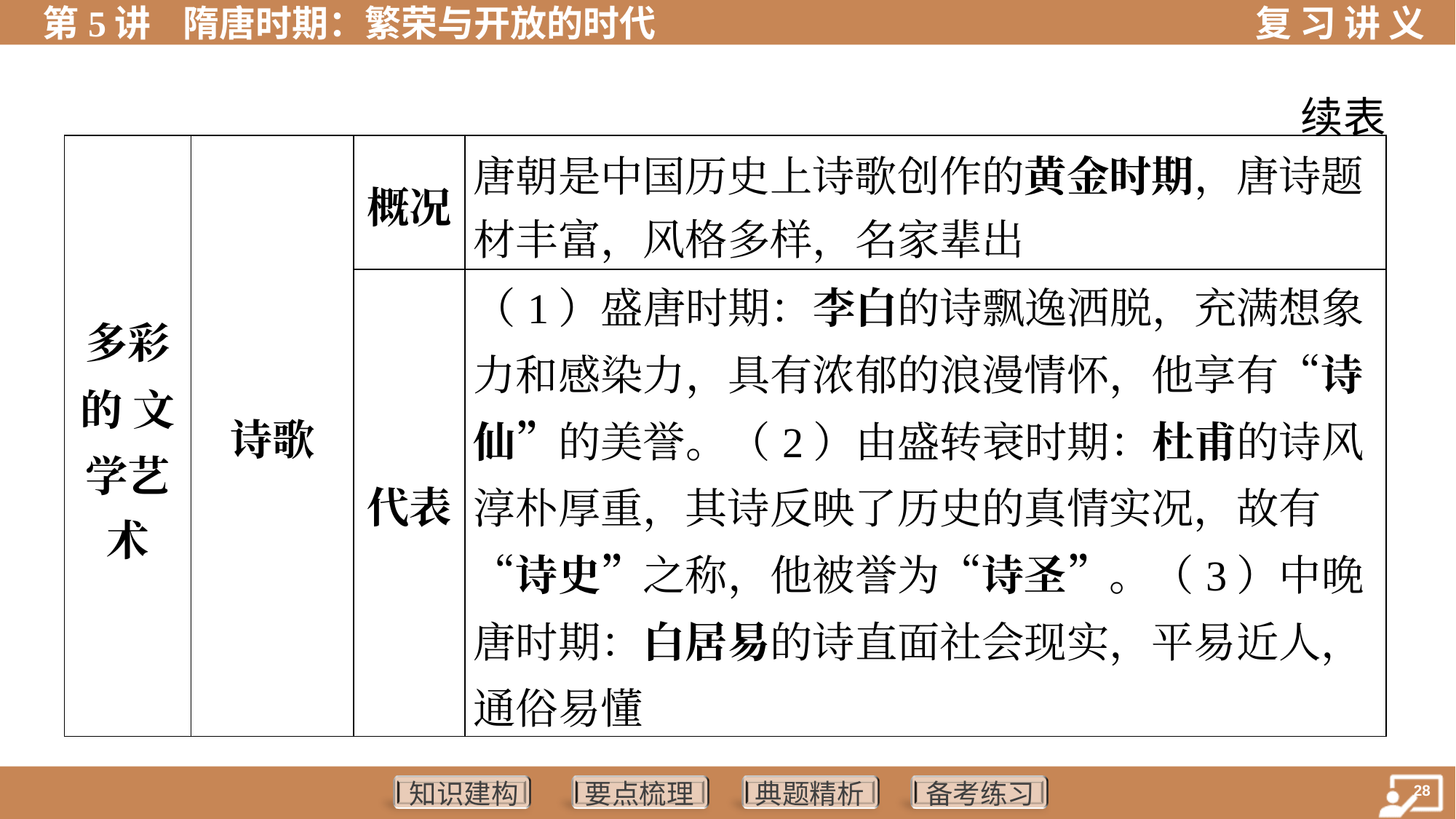

续表
| 多彩 的 文 学艺 术 | 诗歌 | 概况 | 唐朝是中国历史上诗歌创作的黄金时期，唐诗题 材丰富，风格多样，名家辈出 |
| --- | --- | --- | --- |
|  |  | 代表 | （1）盛唐时期：李白的诗飘逸洒脱，充满想象 力和感染力，具有浓郁的浪漫情怀，他享有“诗 仙”的美誉。（2）由盛转衰时期：杜甫的诗风淳朴厚重，其诗反映了历史的真情实况，故有“诗史”之称，他被誉为“诗圣”。（3）中晚唐时期：白居易的诗直面社会现实，平易近人，通俗易懂 |